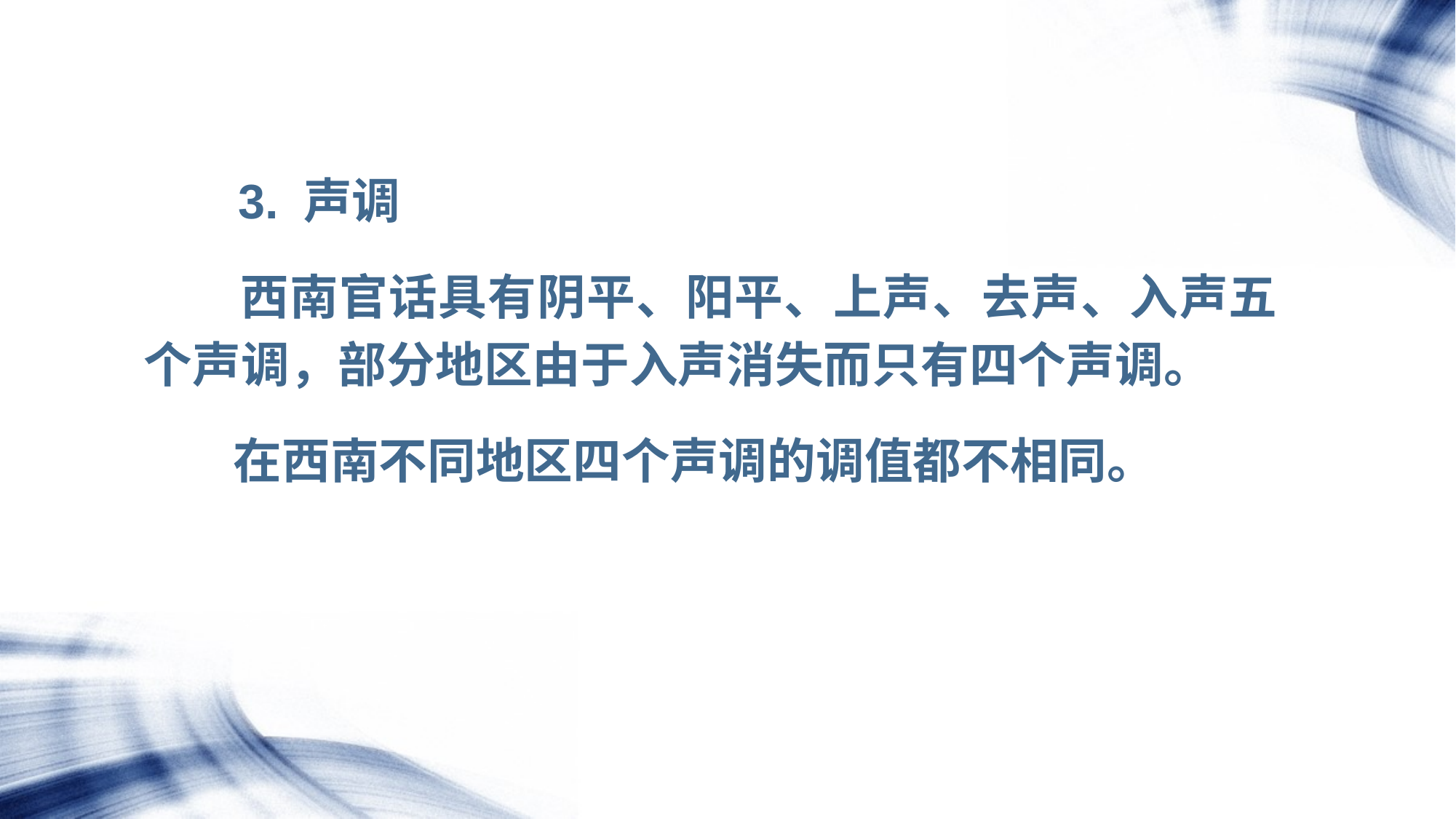

3. 声调
       西南官话具有阴平、阳平、上声、去声、入声五个声调，部分地区由于入声消失而只有四个声调。
       在西南不同地区四个声调的调值都不相同。